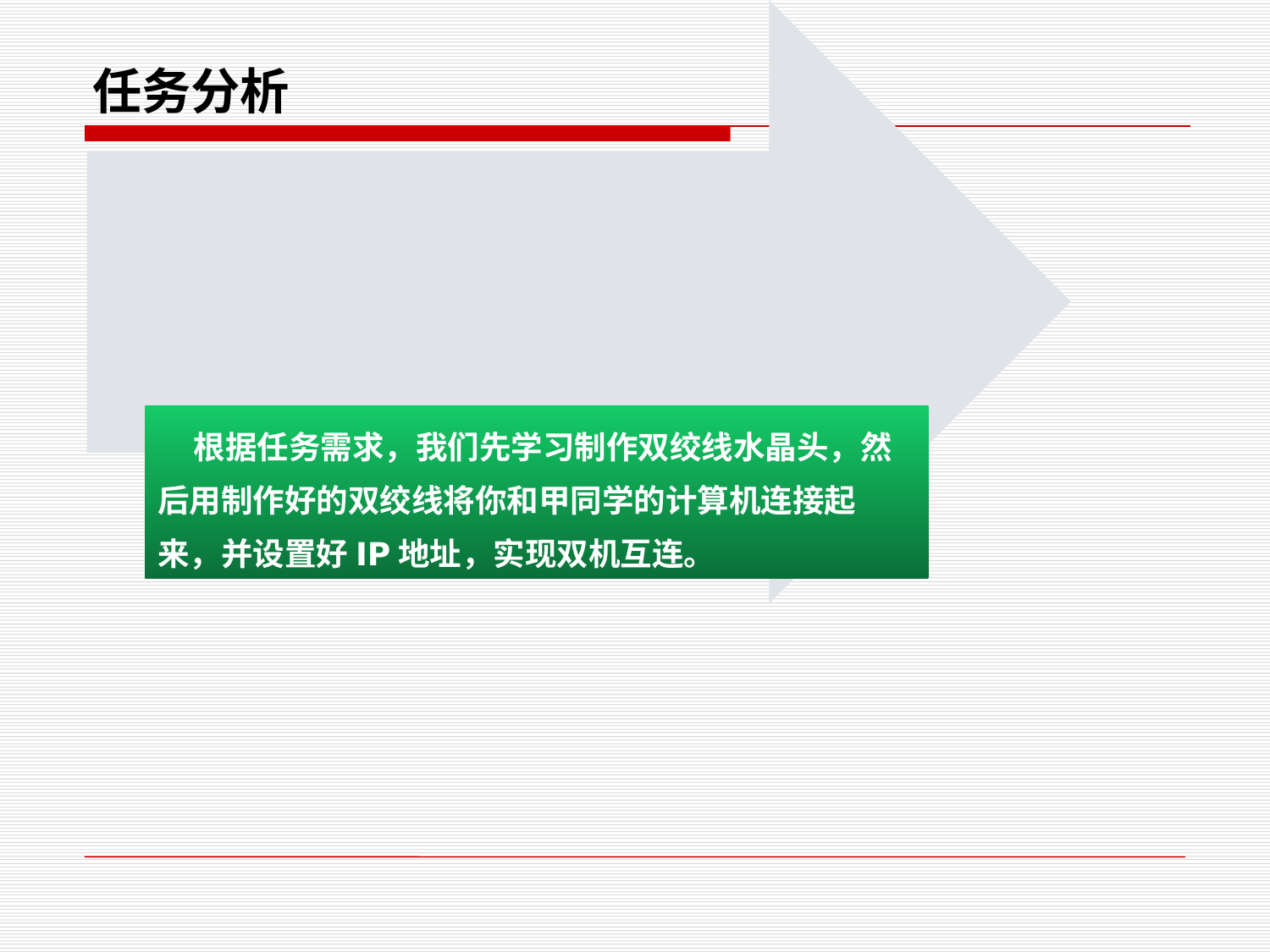

任务分析

    根据任务需求，我们先学习制作双绞线水晶头，然后用制作好的双绞线将你和甲同学的计算机连接起来，并设置好IP地址，实现双机互连。
79